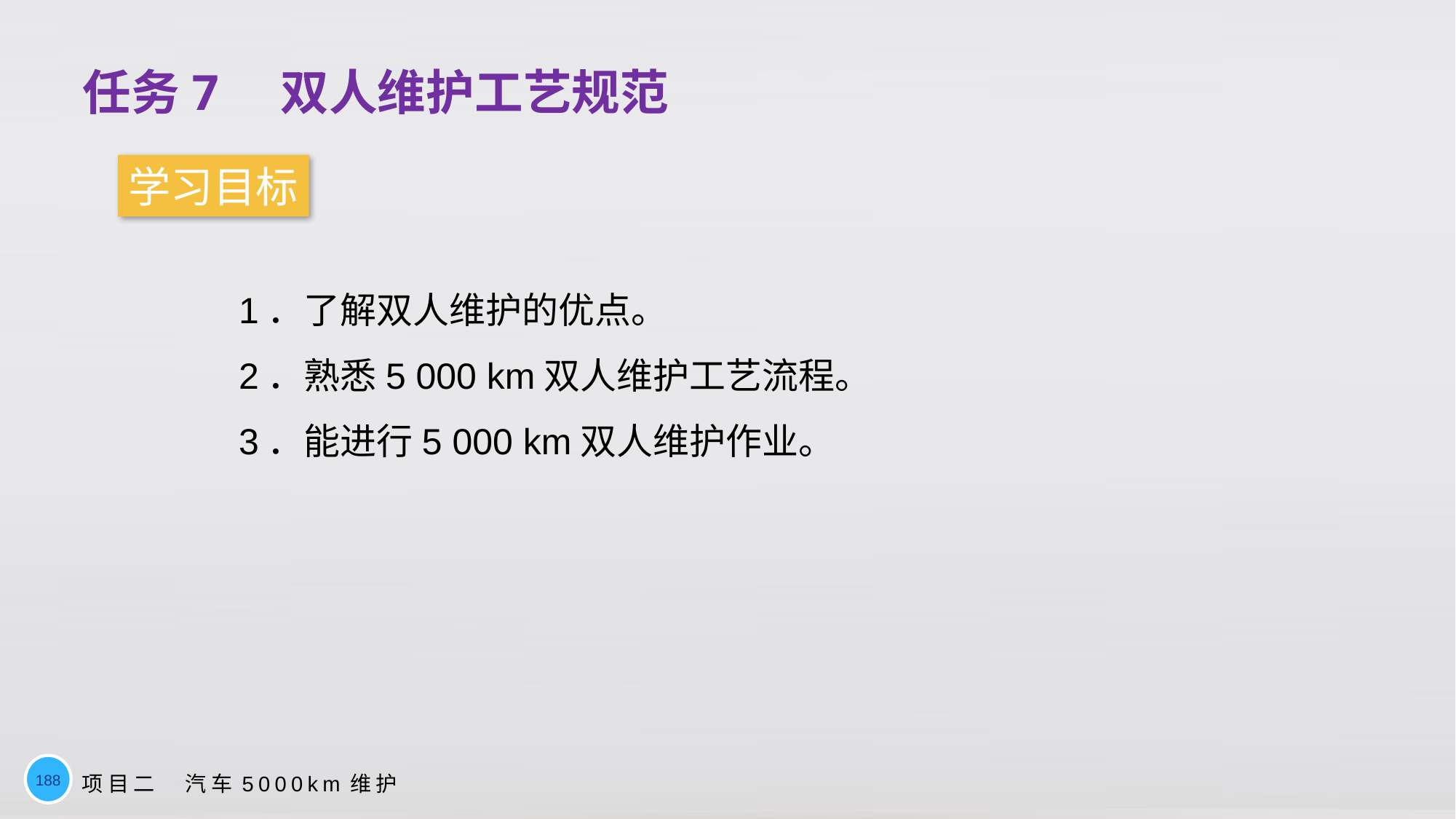

任务7　双人维护工艺规范
学习目标
1．了解双人维护的优点。
2．熟悉5 000 km双人维护工艺流程。
3．能进行5 000 km双人维护作业。
188